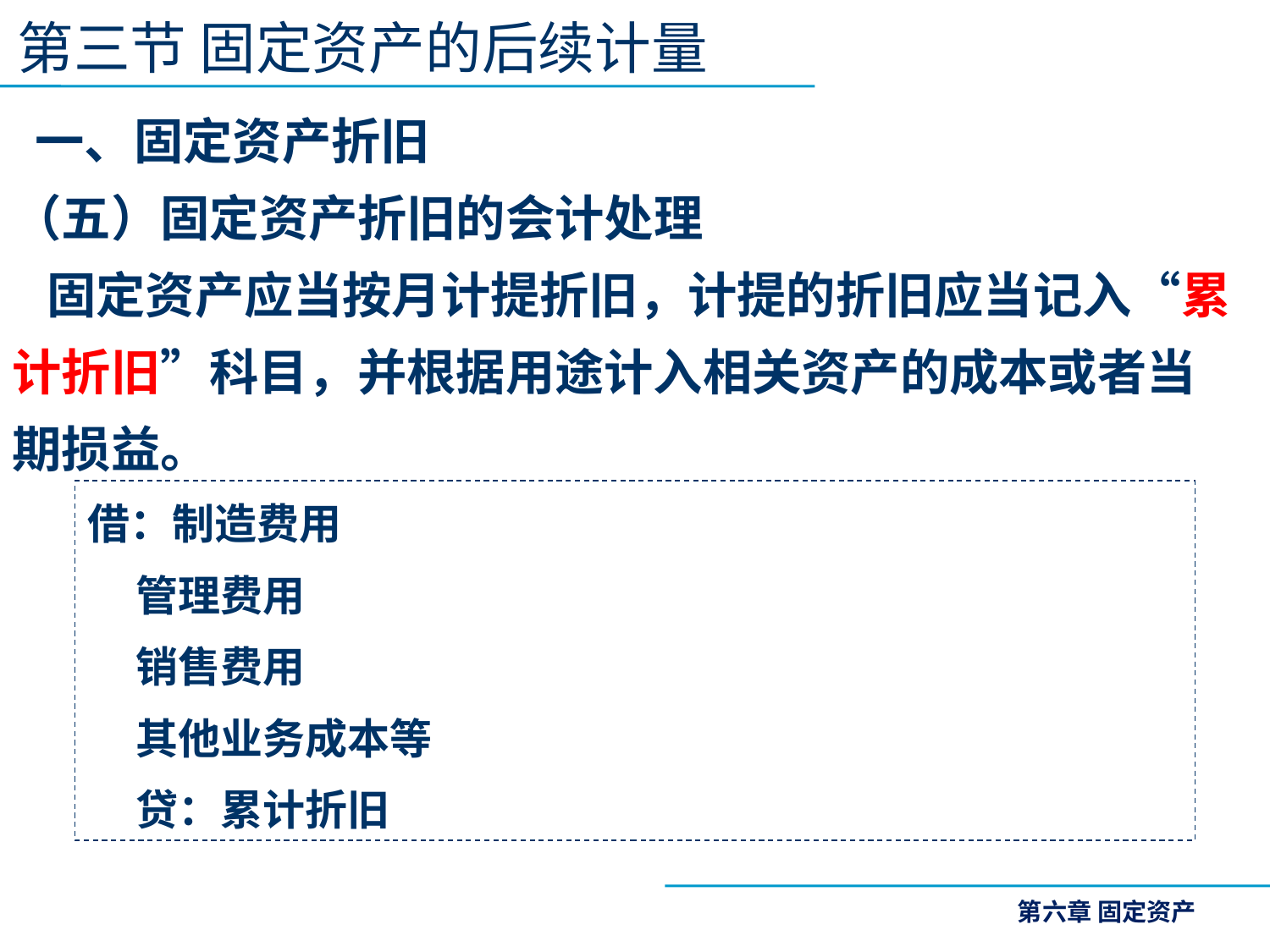

第三节 固定资产的后续计量
 一、固定资产折旧
（五）固定资产折旧的会计处理
  固定资产应当按月计提折旧，计提的折旧应当记入“累计折旧”科目，并根据用途计入相关资产的成本或者当期损益。

借：制造费用
    管理费用
    销售费用
    其他业务成本等
    贷：累计折旧